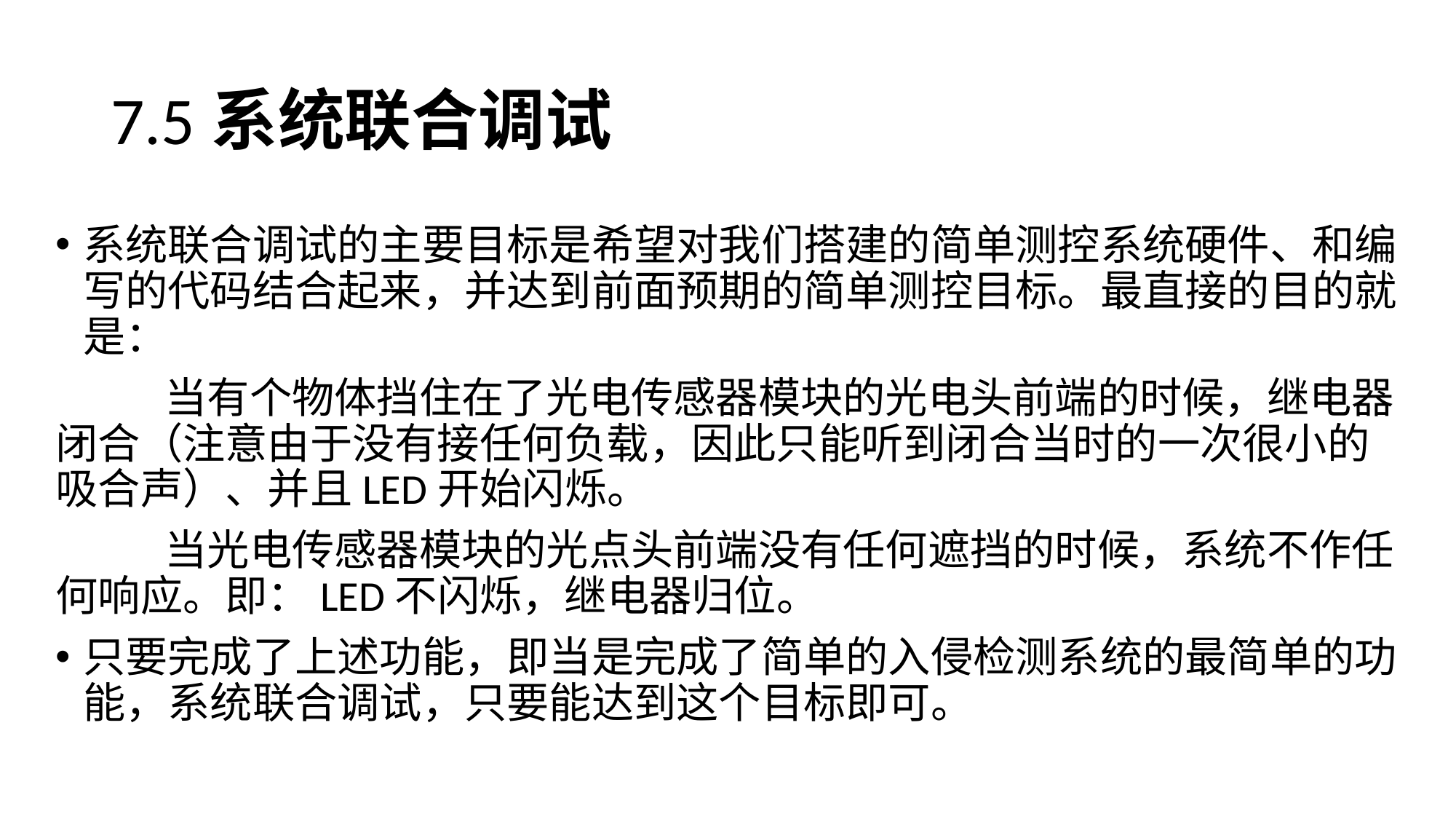

# 7.5系统联合调试
系统联合调试的主要目标是希望对我们搭建的简单测控系统硬件、和编写的代码结合起来，并达到前面预期的简单测控目标。最直接的目的就是：
	当有个物体挡住在了光电传感器模块的光电头前端的时候，继电器闭合（注意由于没有接任何负载，因此只能听到闭合当时的一次很小的吸合声）、并且LED开始闪烁。
	当光电传感器模块的光点头前端没有任何遮挡的时候，系统不作任何响应。即：LED不闪烁，继电器归位。
只要完成了上述功能，即当是完成了简单的入侵检测系统的最简单的功能，系统联合调试，只要能达到这个目标即可。